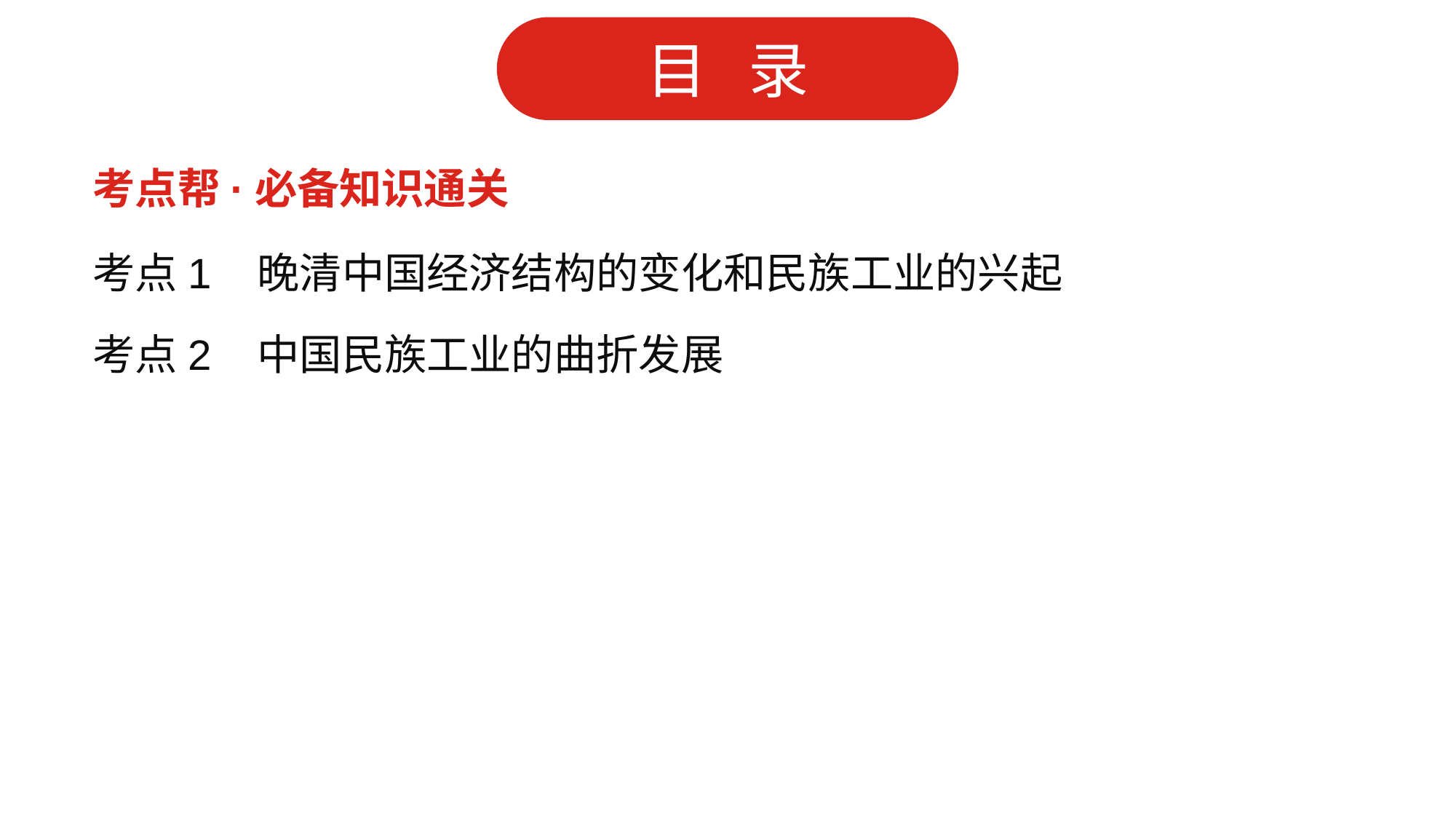

考点帮·必备知识通关
考点1   晚清中国经济结构的变化和民族工业的兴起
考点2   中国民族工业的曲折发展